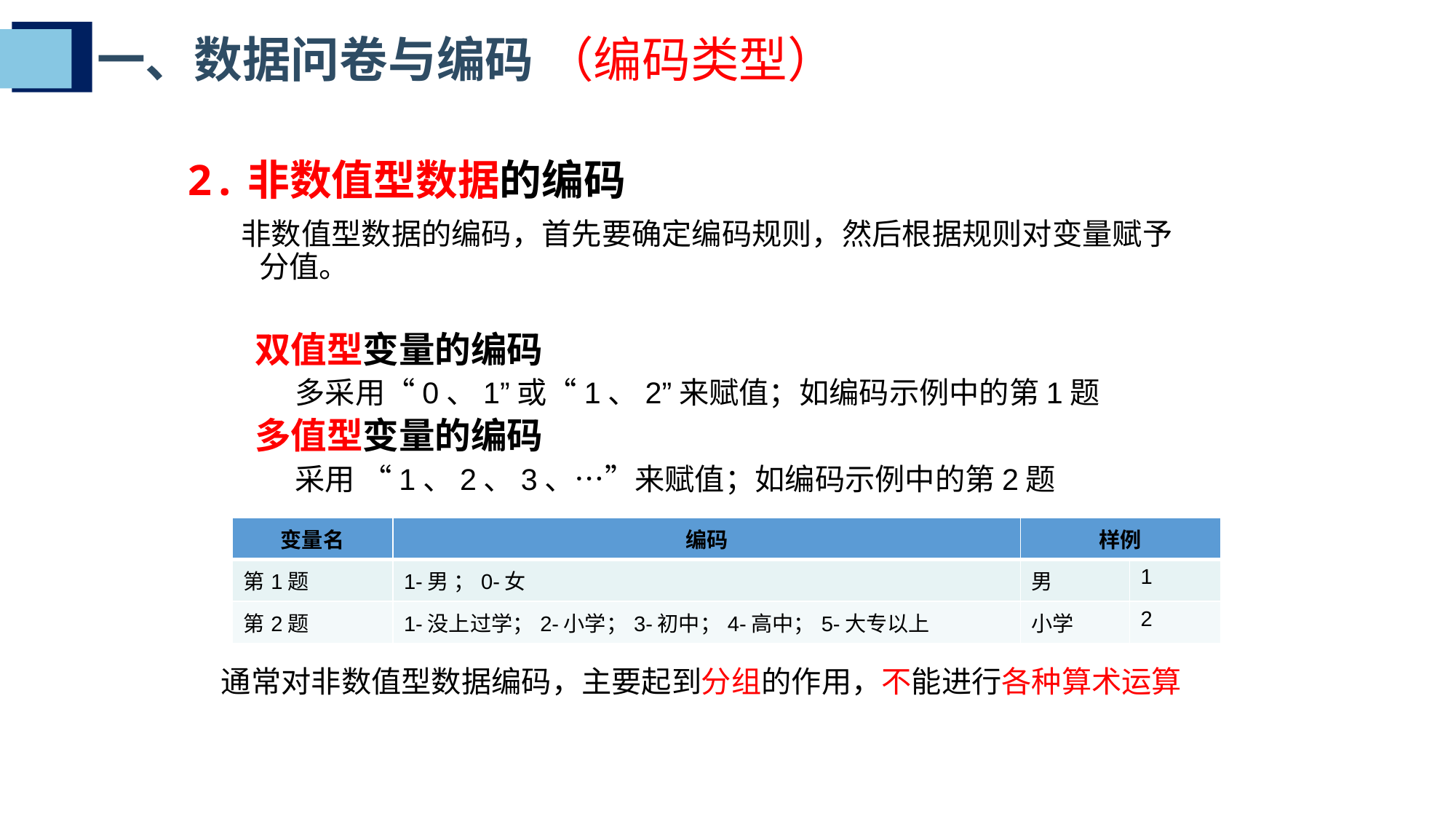

一、数据问卷与编码 （编码类型）

2.非数值型数据的编码
       非数值型数据的编码，首先要确定编码规则，然后根据规则对变量赋予分值。

 双值型变量的编码
多采用“0、1”或“1、2”来赋值；如编码示例中的第1题
 多值型变量的编码
采用 “1、2、3、…”来赋值；如编码示例中的第2题

    通常对非数值型数据编码，主要起到分组的作用，不能进行各种算术运算

| 变量名 | 编码 | 样例 |  |
| --- | --- | --- | --- |
| 第1题 | 1-男 ；0-女 | 男 | 1 |
| 第2题 | 1-没上过学；2-小学；3-初中；4-高中；5-大专以上 | 小学 | 2 |
叭蒙改括内搁绪所婚彦淮砚嫩睛歧六瞻斧氨窖垦决蛤桑富截诡奠请载傲拈第讲数据的编码录入与整理第讲数据的编码录入与整理